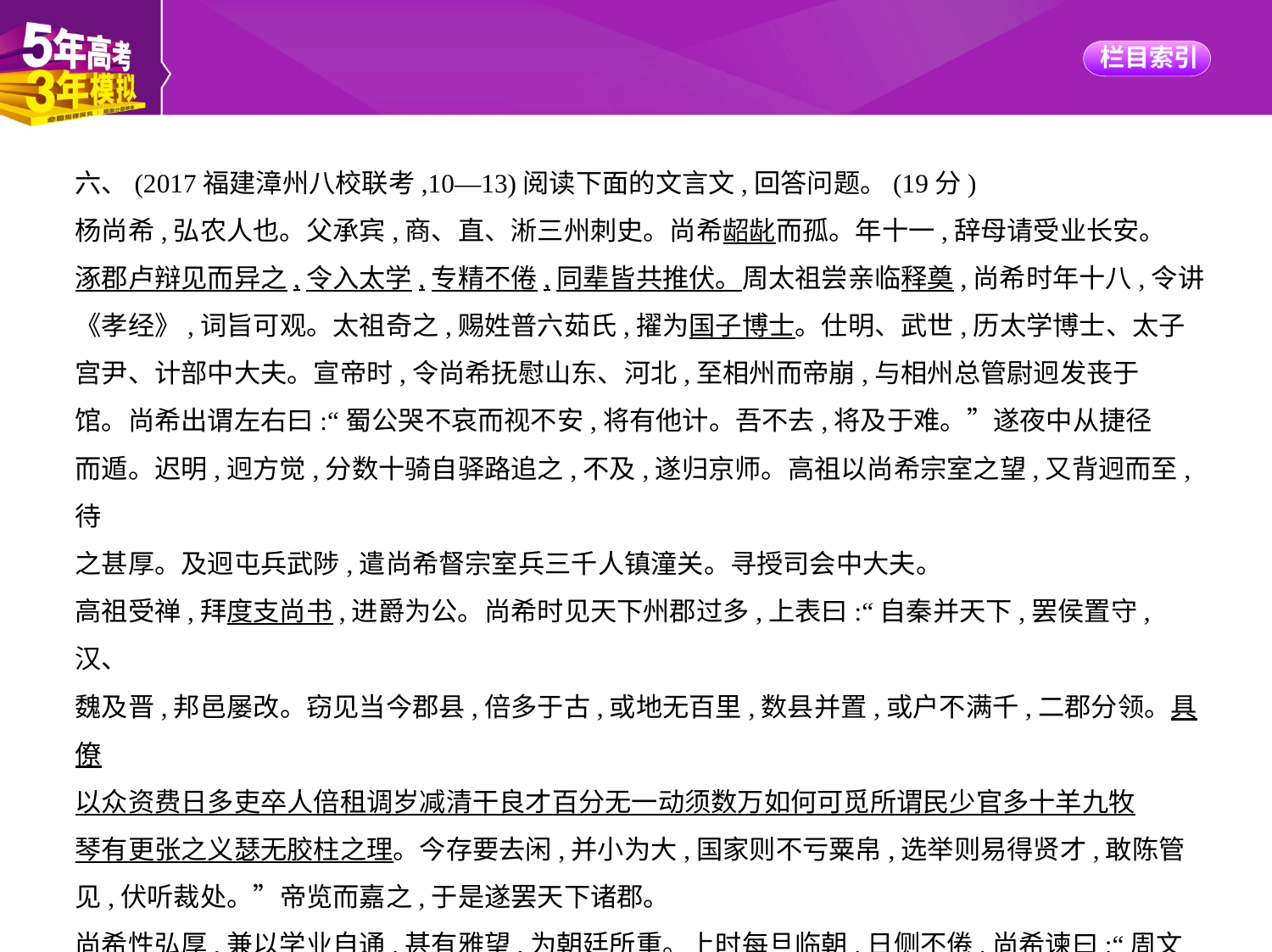

六、(2017福建漳州八校联考,10—13)阅读下面的文言文,回答问题。(19分)
杨尚希,弘农人也。父承宾,商、直、淅三州刺史。尚希龆龀而孤。年十一,辞母请受业长安。
涿郡卢辩见而异之,令入太学,专精不倦,同辈皆共推伏。周太祖尝亲临释奠,尚希时年十八,令讲
《孝经》,词旨可观。太祖奇之,赐姓普六茹氏,擢为国子博士。仕明、武世,历太学博士、太子
宫尹、计部中大夫。宣帝时,令尚希抚慰山东、河北,至相州而帝崩,与相州总管尉迥发丧于
馆。尚希出谓左右曰:“蜀公哭不哀而视不安,将有他计。吾不去,将及于难。”遂夜中从捷径
而遁。迟明,迥方觉,分数十骑自驿路追之,不及,遂归京师。高祖以尚希宗室之望,又背迥而至,待
之甚厚。及迥屯兵武陟,遣尚希督宗室兵三千人镇潼关。寻授司会中大夫。
高祖受禅,拜度支尚书,进爵为公。尚希时见天下州郡过多,上表曰:“自秦并天下,罢侯置守,汉、
魏及晋,邦邑屡改。窃见当今郡县,倍多于古,或地无百里,数县并置,或户不满千,二郡分领。具僚
以众资费日多吏卒人倍租调岁减清干良才百分无一动须数万如何可觅所谓民少官多十羊九牧
琴有更张之义瑟无胶柱之理。今存要去闲,并小为大,国家则不亏粟帛,选举则易得贤才,敢陈管
见,伏听裁处。”帝览而嘉之,于是遂罢天下诸郡。
尚希性弘厚,兼以学业自通,甚有雅望,为朝廷所重。上时每旦临朝,日侧不倦,尚希谏曰:“周文王
以忧勤损寿,武王以安乐延年。愿陛下举大纲,责成宰辅,繁碎之务,非人主所宜亲也。”上欢然